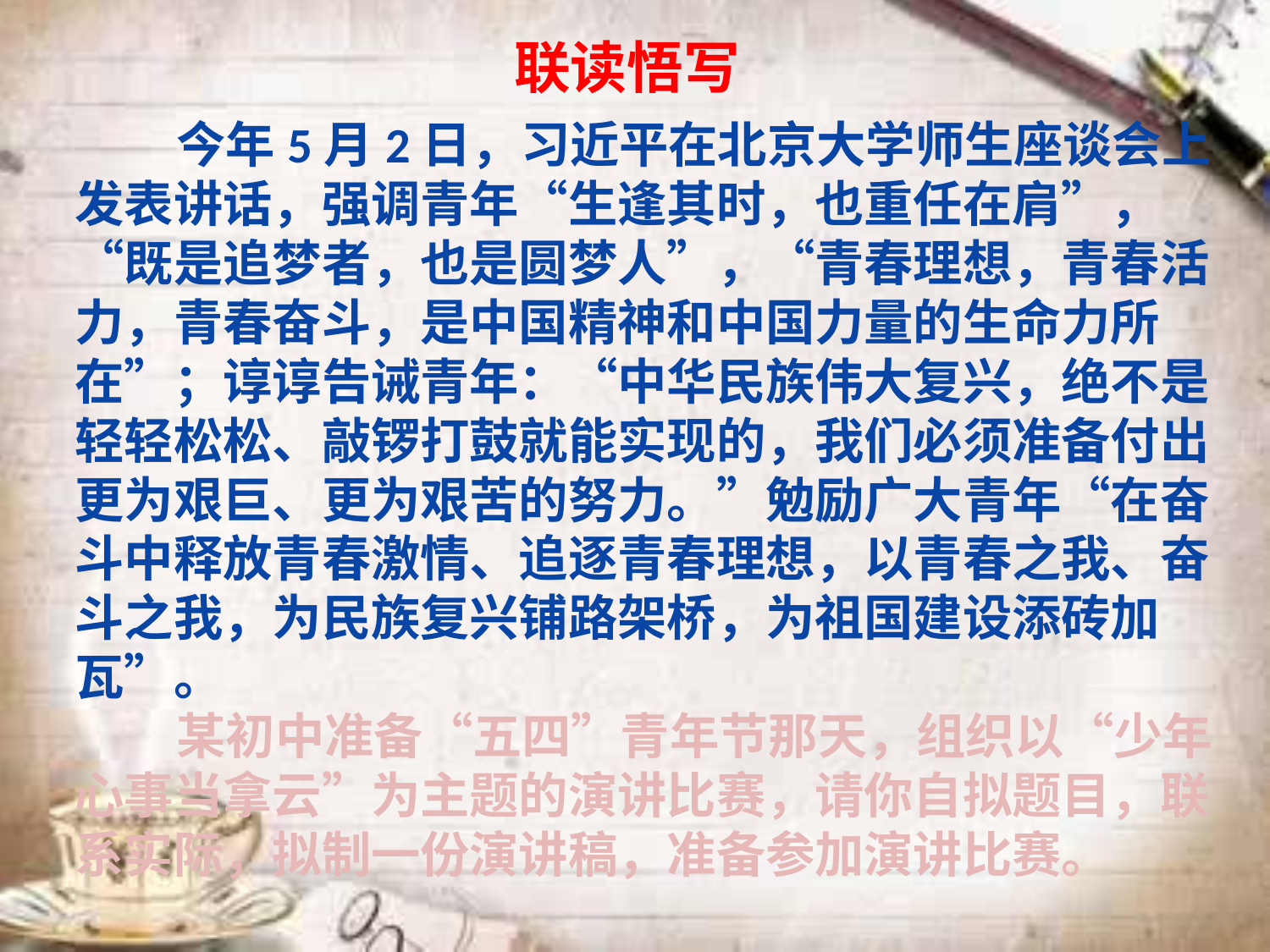

联读悟写
        今年5月2日，习近平在北京大学师生座谈会上发表讲话，强调青年“生逢其时，也重任在肩”，“既是追梦者，也是圆梦人”，“青春理想，青春活力，青春奋斗，是中国精神和中国力量的生命力所在”；谆谆告诫青年：“中华民族伟大复兴，绝不是轻轻松松、敲锣打鼓就能实现的，我们必须准备付出更为艰巨、更为艰苦的努力。”勉励广大青年“在奋斗中释放青春激情、追逐青春理想，以青春之我、奋斗之我，为民族复兴铺路架桥，为祖国建设添砖加瓦”。
        某初中准备“五四”青年节那天，组织以“少年心事当拿云”为主题的演讲比赛，请你自拟题目，联系实际，拟制一份演讲稿，准备参加演讲比赛。